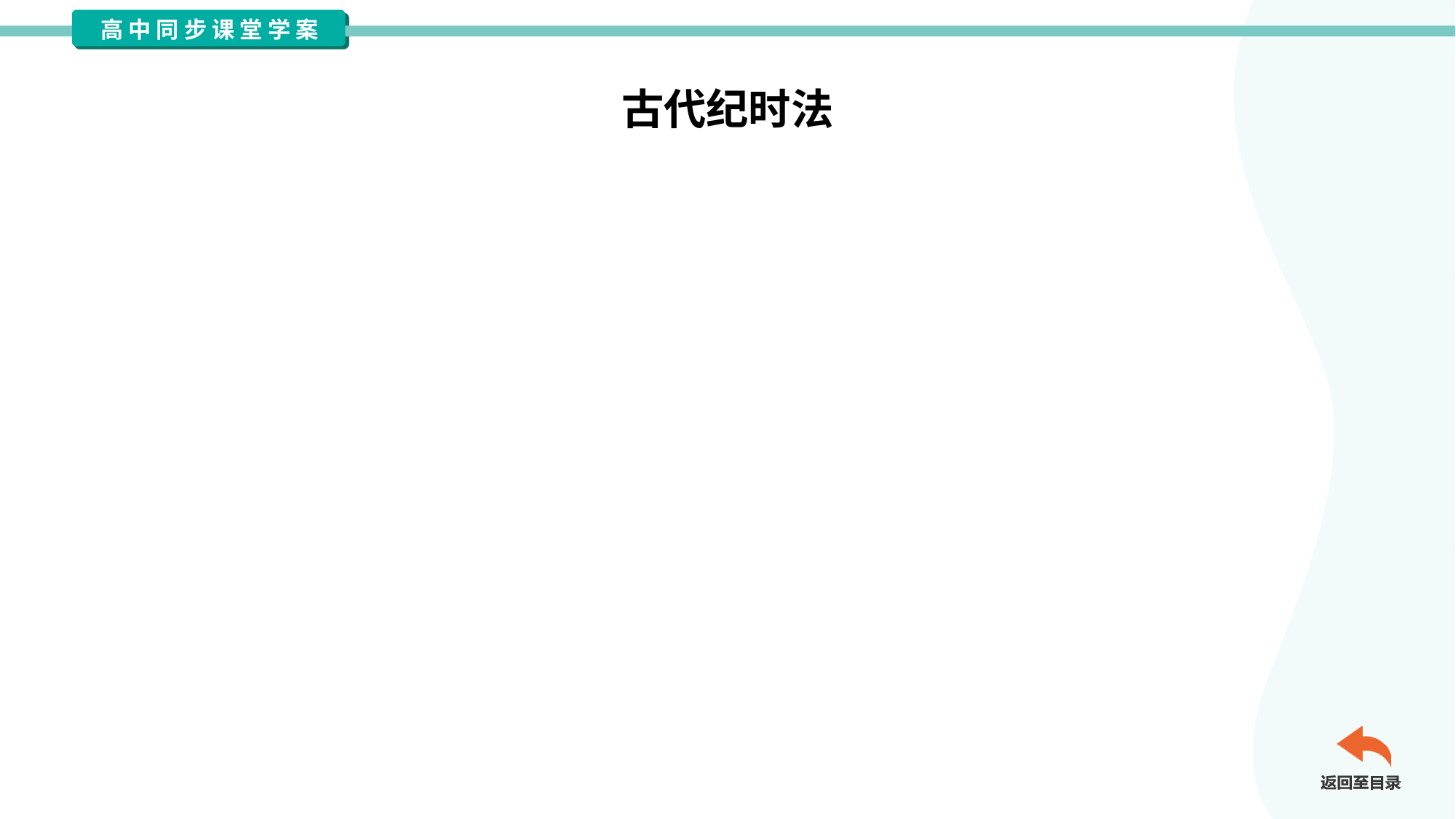

古代纪时法
    ①天色纪时法。古人根据天色的变化将一昼夜划分为十二个时辰：
夜半、鸡鸣、平旦、日出、食时、隅（yú）中、日中、日昳（dié）、
晡（bū）时、日入、黄昏、人定。
    ②地支纪时法。用十二地支表示一昼夜十二时辰的变化。天色纪
时、地支纪时与序数纪时对应关系见下表。#2.2